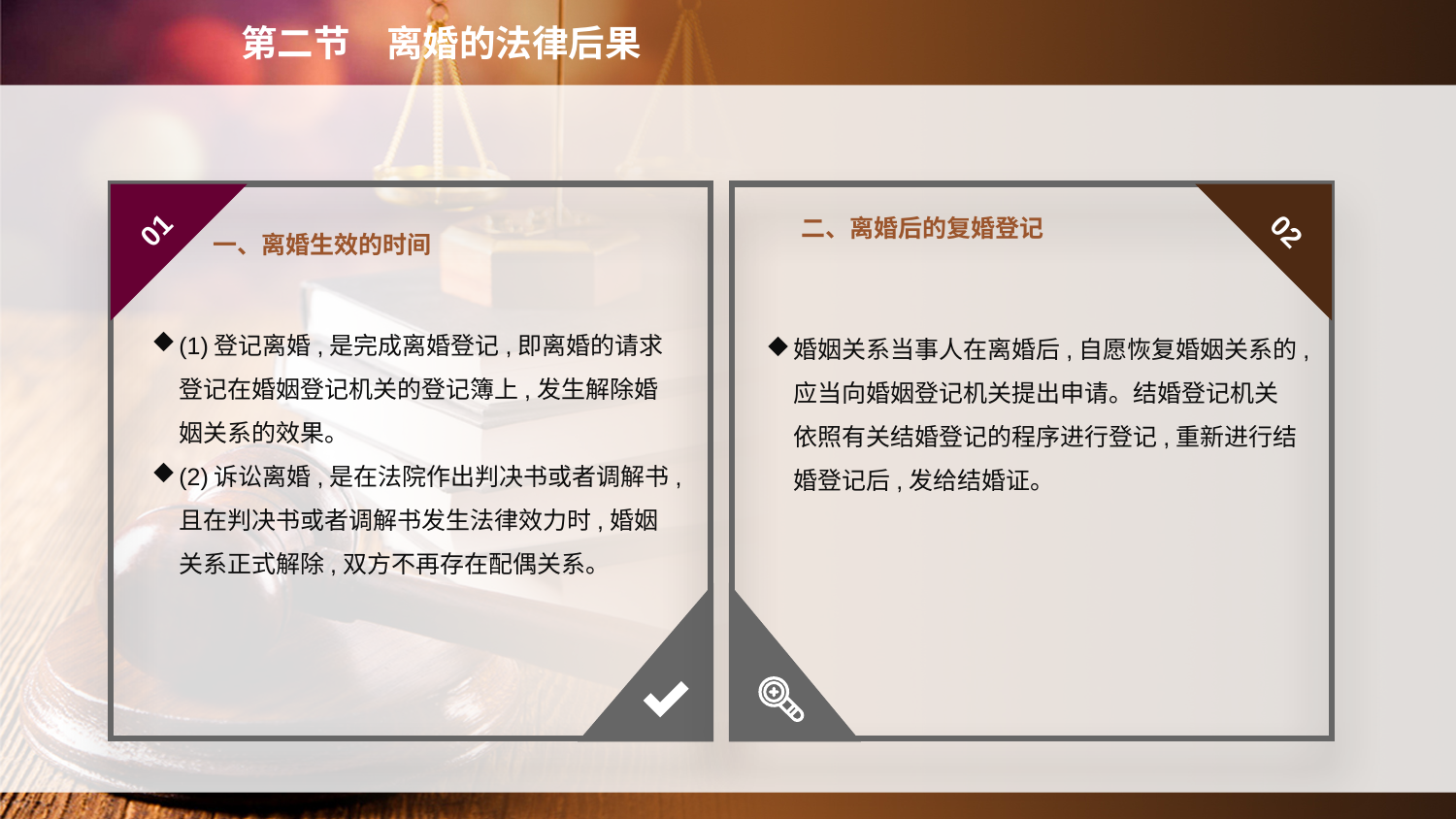

第二节　离婚的法律后果

一、离婚生效的时间
二、离婚后的复婚登记
01
02
(1)登记离婚,是完成离婚登记,即离婚的请求登记在婚姻登记机关的登记簿上,发生解除婚姻关系的效果。
(2)诉讼离婚,是在法院作出判决书或者调解书,且在判决书或者调解书发生法律效力时,婚姻关系正式解除,双方不再存在配偶关系。
婚姻关系当事人在离婚后,自愿恢复婚姻关系的,应当向婚姻登记机关提出申请。结婚登记机关依照有关结婚登记的程序进行登记,重新进行结婚登记后,发给结婚证。